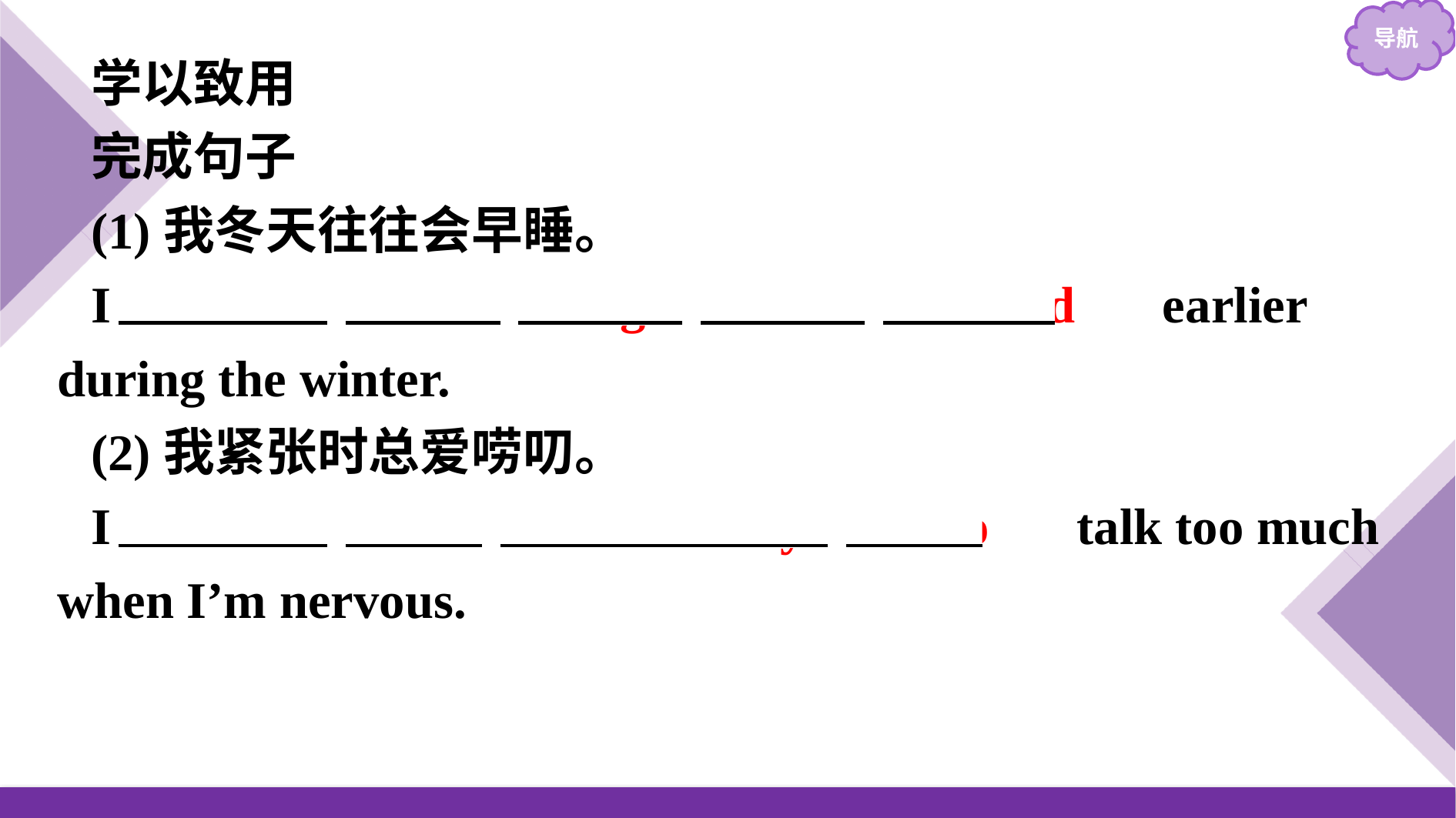

学以致用
完成句子
(1)我冬天往往会早睡。
I 　tend　 　to　 　go　 　to　 　bed　 earlier during the winter.
(2)我紧张时总爱唠叨。
I 　have　 　a　 　tendency　 　to　 talk too much when I’m nervous.